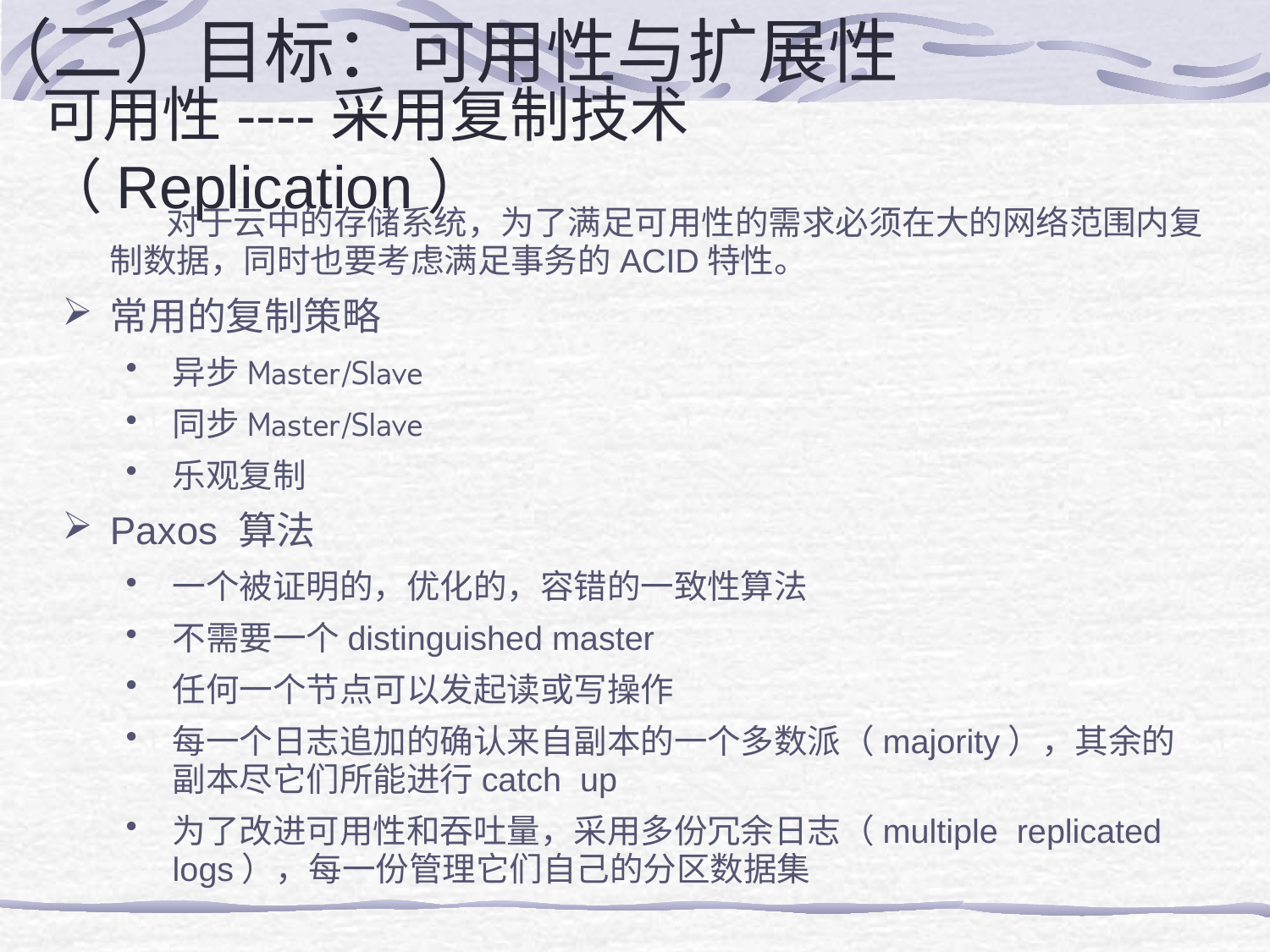

（二）目标：可用性与扩展性
# 可用性----采用复制技术（Replication）
             对于云中的存储系统，为了满足可用性的需求必须在大的网络范围内复制数据，同时也要考虑满足事务的ACID特性。
常用的复制策略
异步Master/Slave
同步Master/Slave
乐观复制
Paxos 算法
一个被证明的，优化的，容错的一致性算法
不需要一个distinguished master
任何一个节点可以发起读或写操作
每一个日志追加的确认来自副本的一个多数派（majority），其余的副本尽它们所能进行catch  up
为了改进可用性和吞吐量，采用多份冗余日志（multiple  replicated  logs），每一份管理它们自己的分区数据集